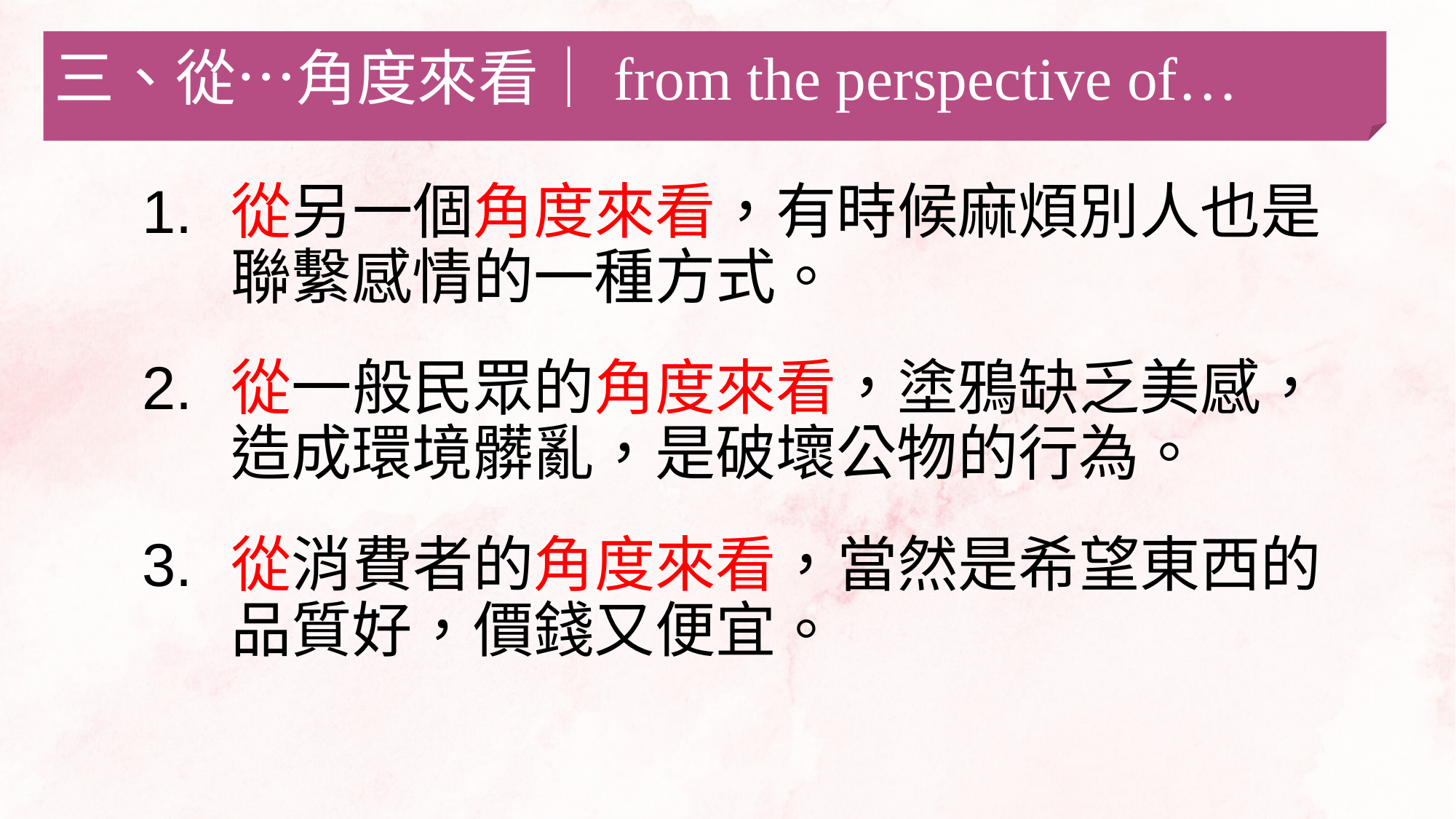

三、從…角度來看｜from the perspective of…
從另一個角度來看，有時候麻煩別人也是聯繫感情的一種方式。
從一般民眾的角度來看，塗鴉缺乏美感，造成環境髒亂，是破壞公物的行為。
從消費者的角度來看，當然是希望東西的品質好，價錢又便宜。